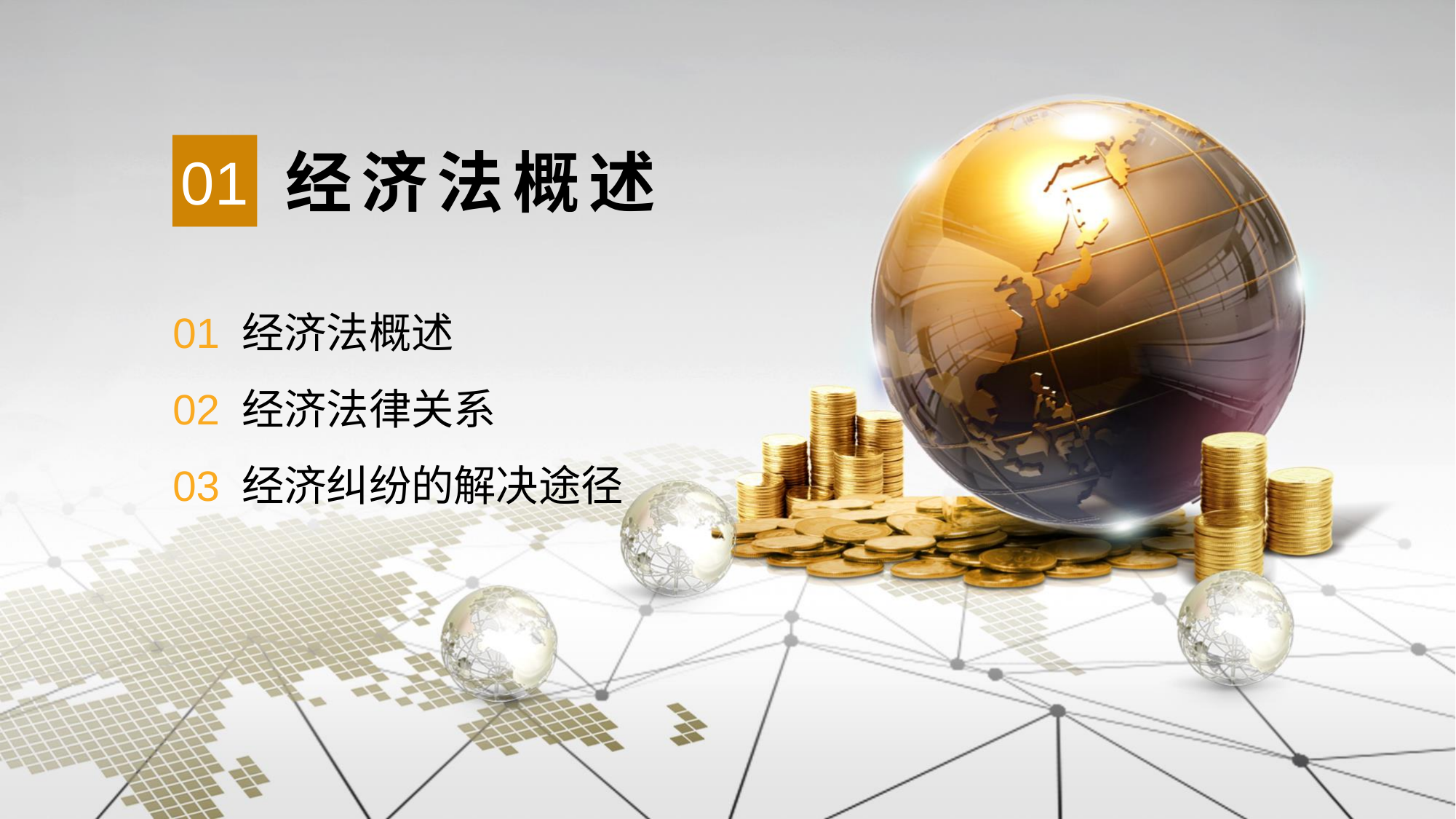

01
经济法概述
01 经济法概述
02 经济法律关系
03 经济纠纷的解决途径